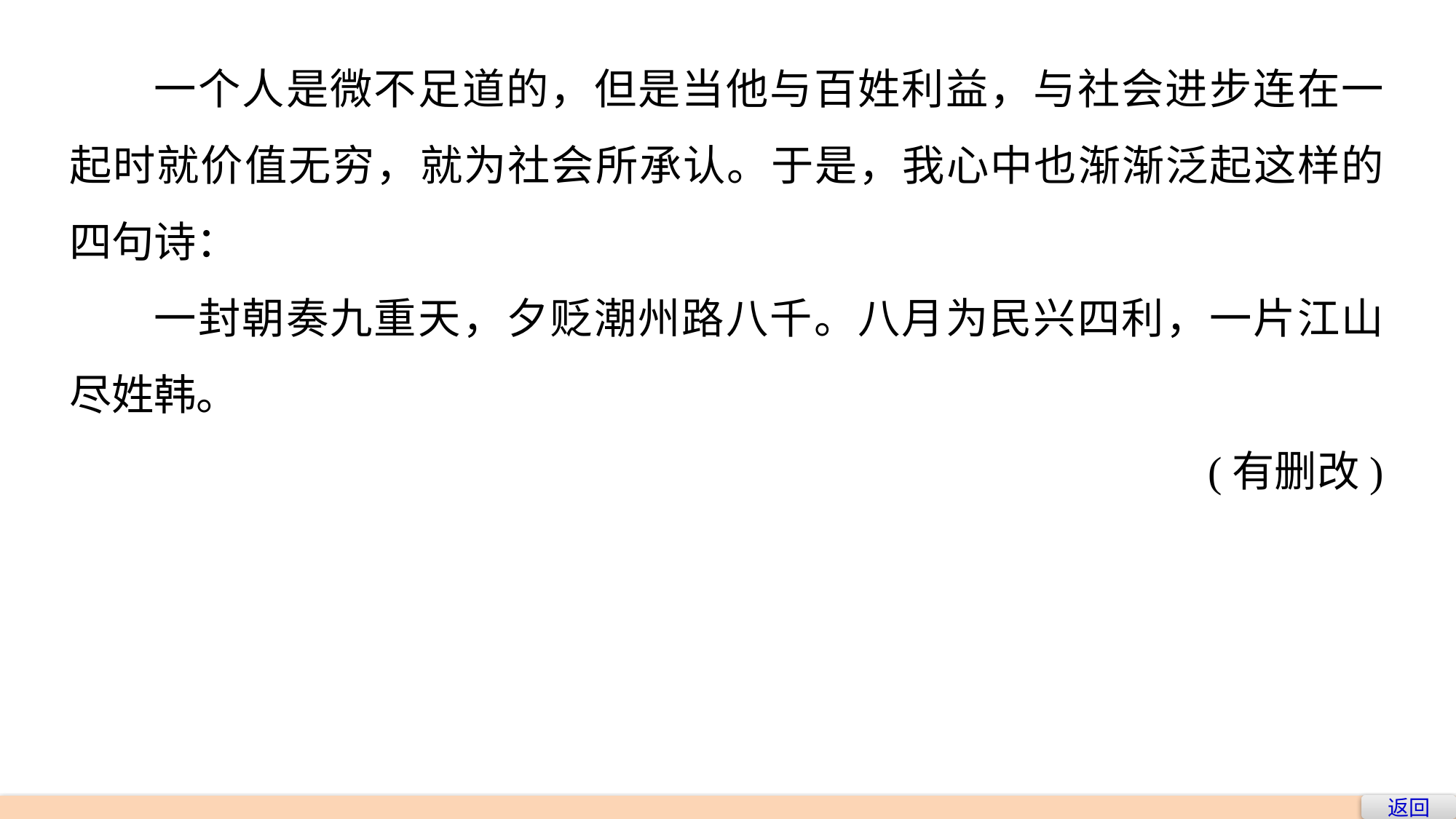

一个人是微不足道的，但是当他与百姓利益，与社会进步连在一起时就价值无穷，就为社会所承认。于是，我心中也渐渐泛起这样的四句诗：
一封朝奏九重天，夕贬潮州路八千。八月为民兴四利，一片江山尽姓韩。
(有删改)
返回